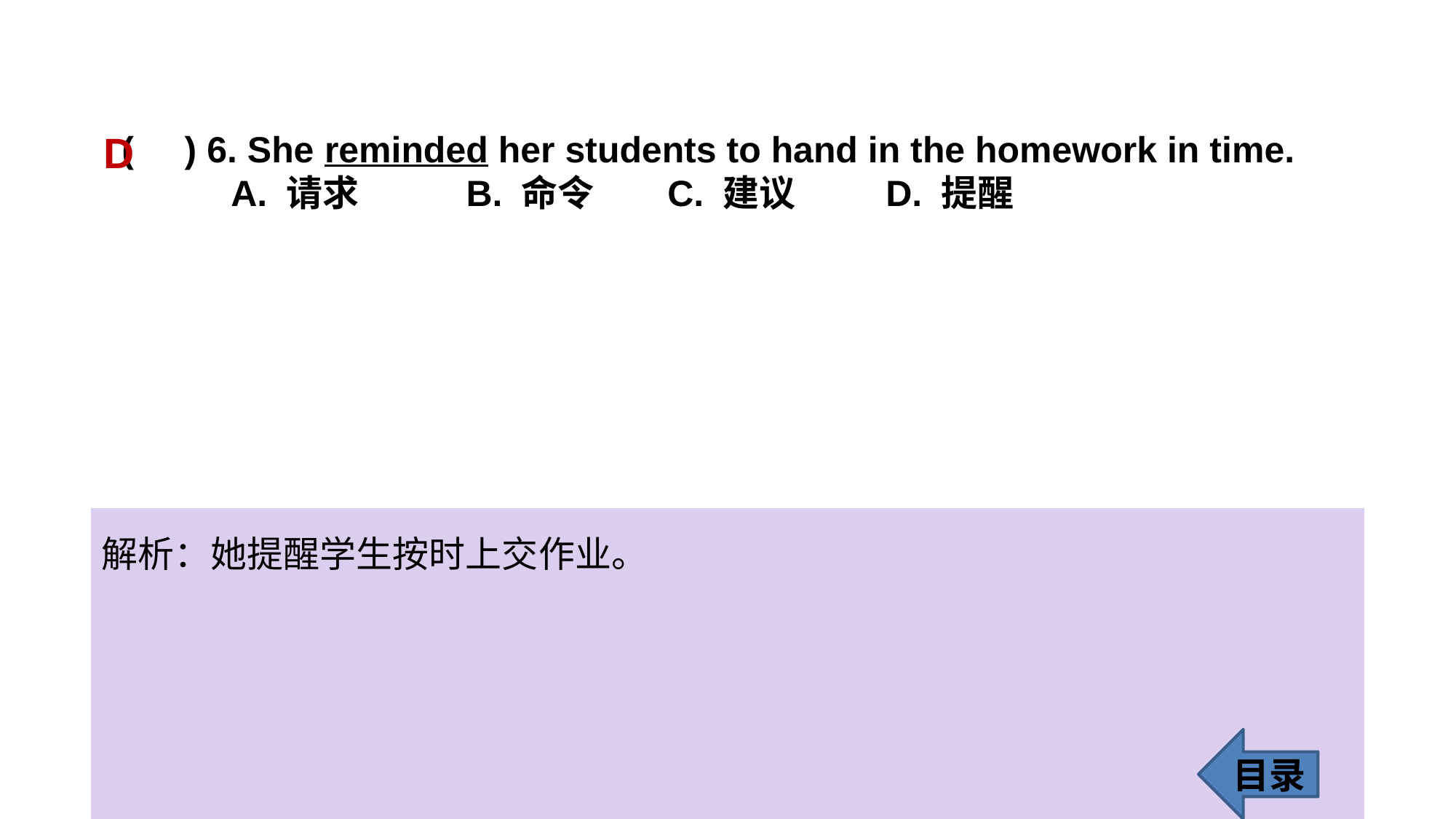

(     ) 6. She reminded her students to hand in the homework in time.
	A. 请求	 B. 命令 	C. 建议 	D. 提醒
D

解析：她提醒学生按时上交作业。
目录
12